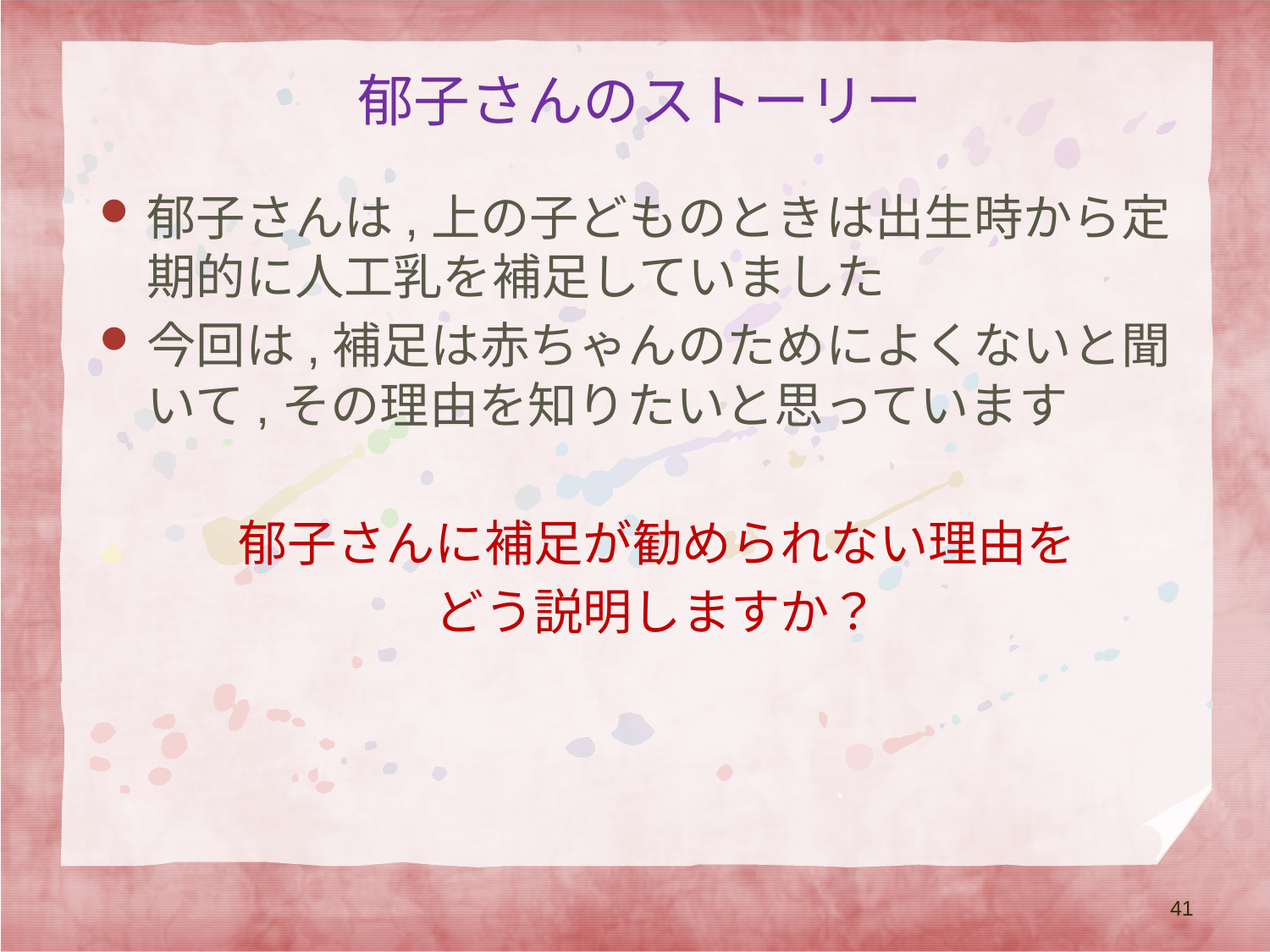

# 郁子さんのストーリー
郁子さんは,上の子どものときは出生時から定期的に人工乳を補足していました
今回は,補足は赤ちゃんのためによくないと聞いて,その理由を知りたいと思っています

郁子さんに補足が勧められない理由を
どう説明しますか？
41